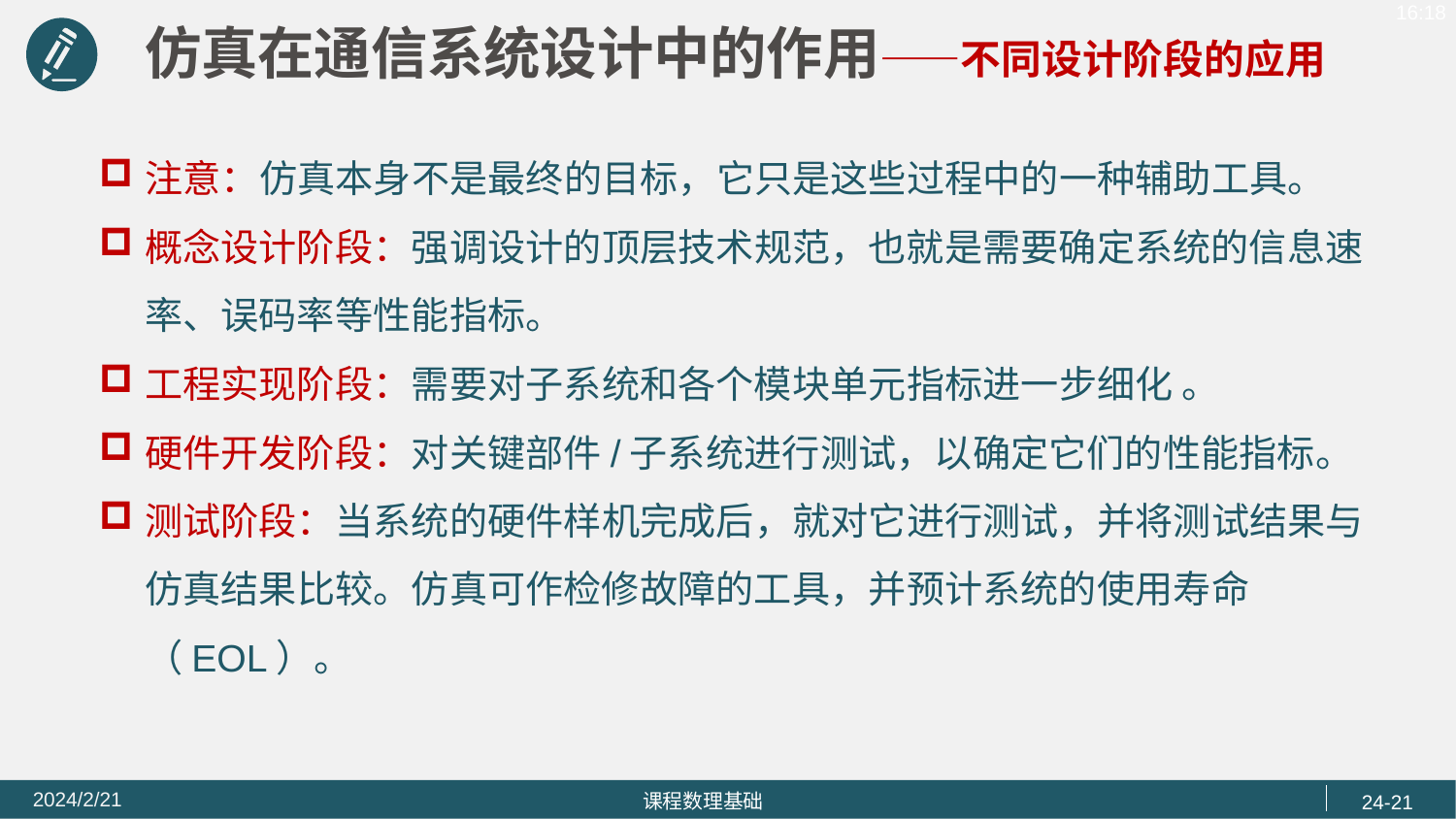

仿真在通信系统设计中的作用——不同设计阶段的应用

注意：仿真本身不是最终的目标，它只是这些过程中的一种辅助工具。
概念设计阶段：强调设计的顶层技术规范，也就是需要确定系统的信息速率、误码率等性能指标。
工程实现阶段：需要对子系统和各个模块单元指标进一步细化 。
硬件开发阶段：对关键部件/子系统进行测试，以确定它们的性能指标。
测试阶段：当系统的硬件样机完成后，就对它进行测试，并将测试结果与仿真结果比较。仿真可作检修故障的工具，并预计系统的使用寿命（EOL）。